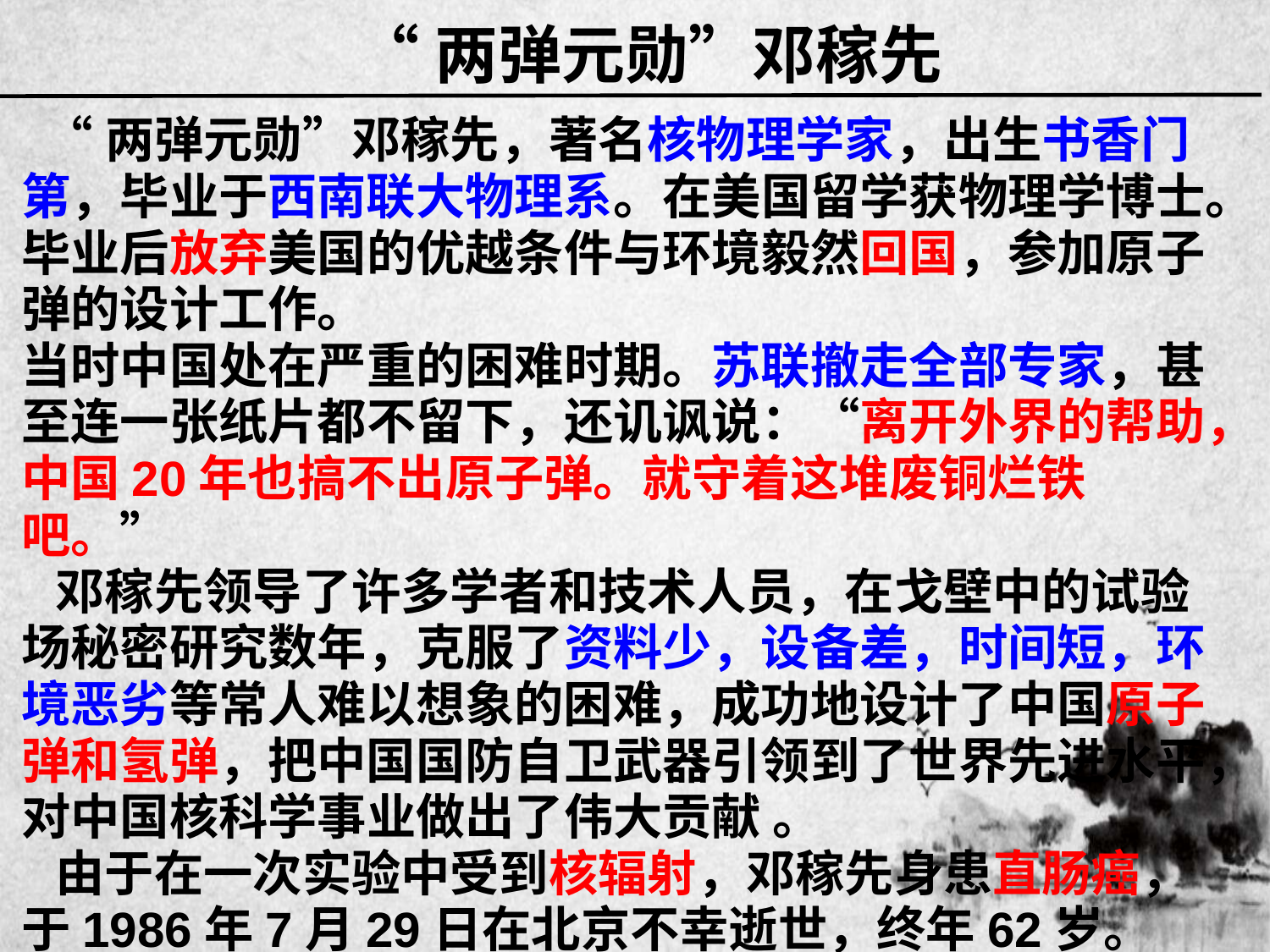

# “两弹元勋”邓稼先
  “两弹元勋”邓稼先，著名核物理学家，出生书香门第，毕业于西南联大物理系。在美国留学获物理学博士。毕业后放弃美国的优越条件与环境毅然回国，参加原子弹的设计工作。
当时中国处在严重的困难时期。苏联撤走全部专家，甚至连一张纸片都不留下，还讥讽说：“离开外界的帮助，中国20年也搞不出原子弹。就守着这堆废铜烂铁吧。”
  邓稼先领导了许多学者和技术人员，在戈壁中的试验场秘密研究数年，克服了资料少，设备差，时间短，环境恶劣等常人难以想象的困难，成功地设计了中国原子弹和氢弹，把中国国防自卫武器引领到了世界先进水平，对中国核科学事业做出了伟大贡献 。
  由于在一次实验中受到核辐射，邓稼先身患直肠癌，于1986年7月29日在北京不幸逝世，终年62岁。